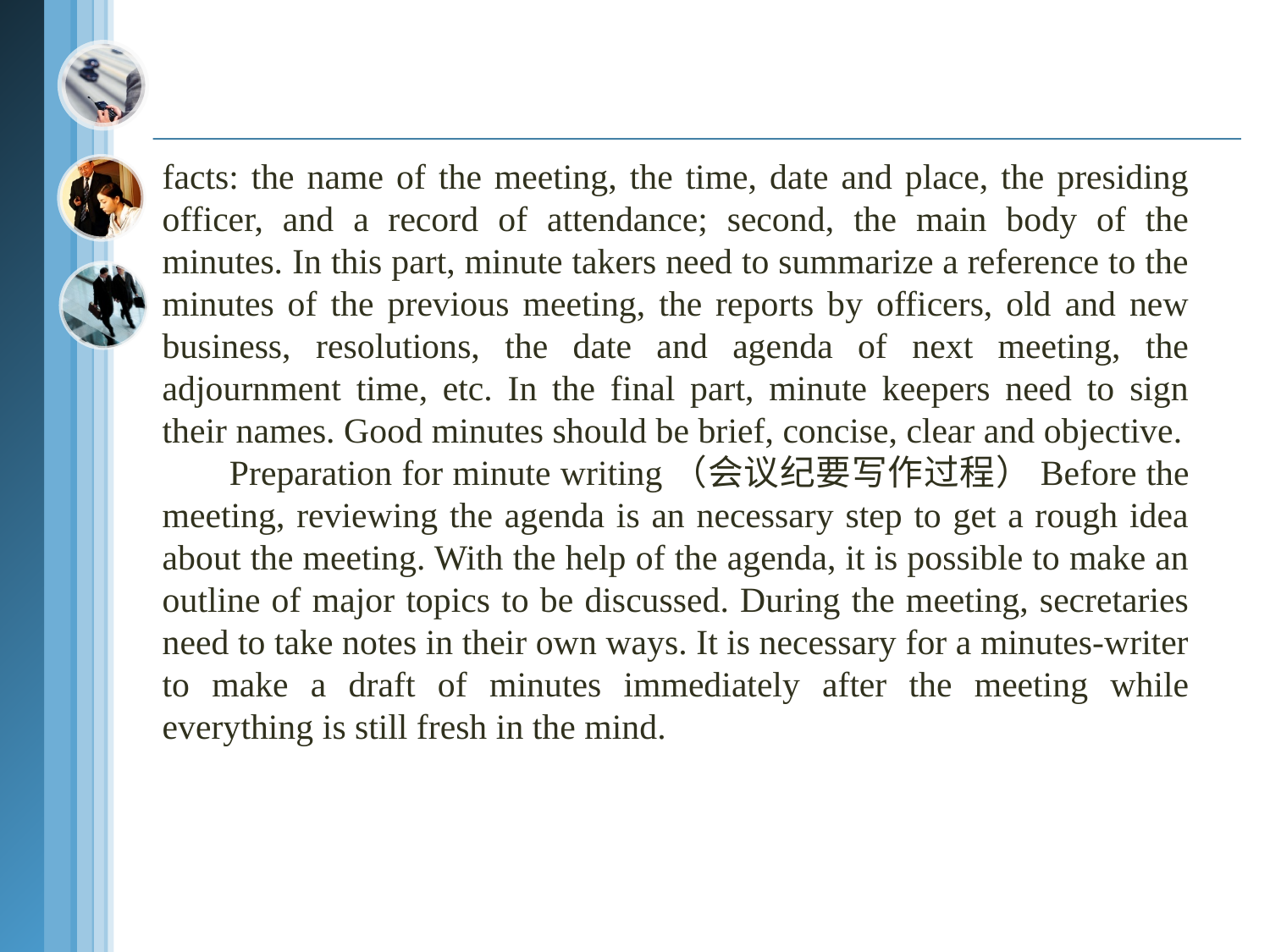

facts: the name of the meeting, the time, date and place, the presiding officer, and a record of attendance; second, the main body of the minutes. In this part, minute takers need to summarize a reference to the minutes of the previous meeting, the reports by officers, old and new business, resolutions, the date and agenda of next meeting, the adjournment time, etc. In the final part, minute keepers need to sign their names. Good minutes should be brief, concise, clear and objective.
       Preparation for minute writing（会议纪要写作过程）Before the meeting, reviewing the agenda is an necessary step to get a rough idea about the meeting. With the help of the agenda, it is possible to make an outline of major topics to be discussed. During the meeting, secretaries need to take notes in their own ways. It is necessary for a minutes-writer to make a draft of minutes immediately after the meeting while everything is still fresh in the mind.